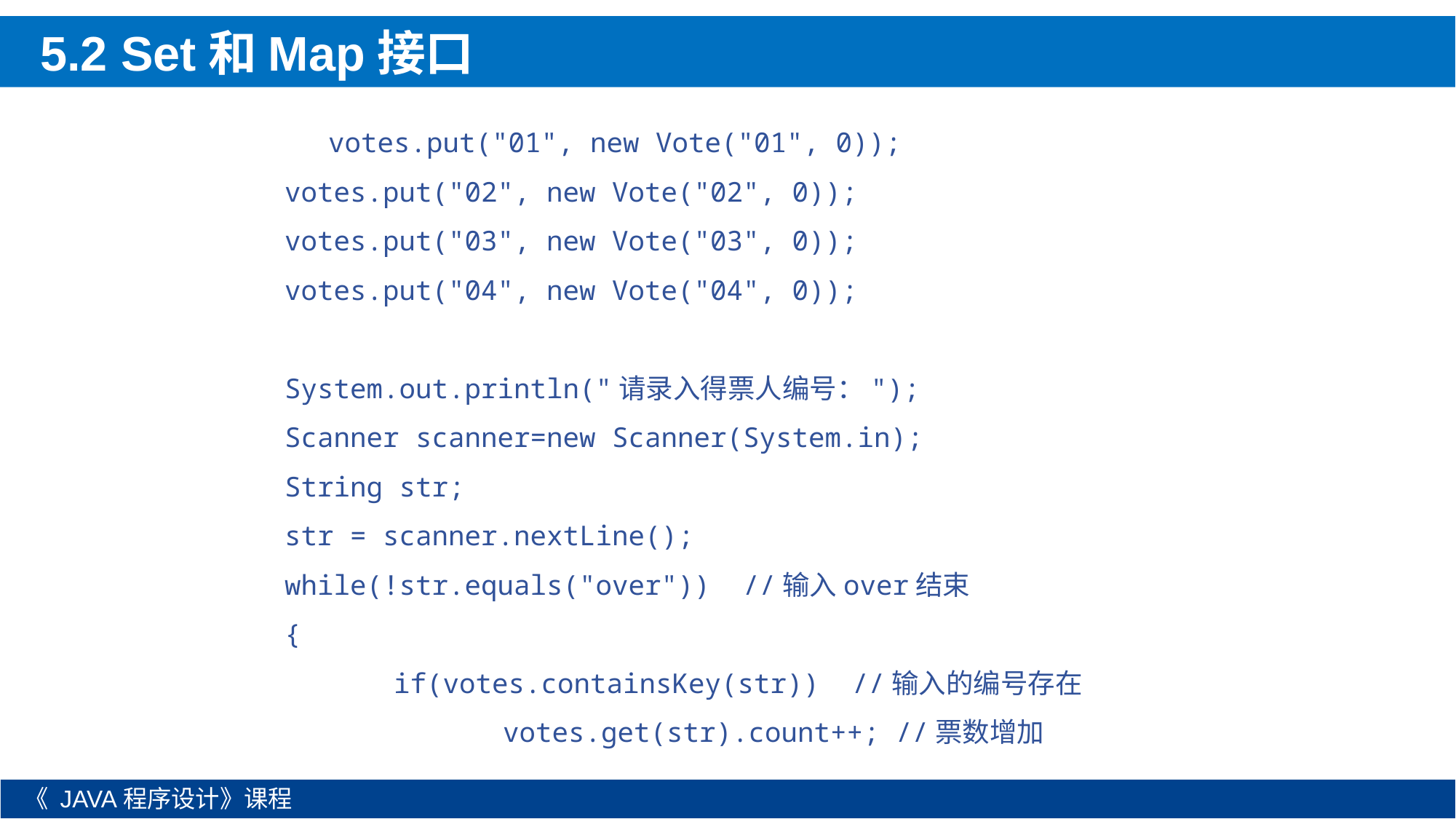

5.2 Set和Map接口
                votes.put("01", new Vote("01", 0));
		votes.put("02", new Vote("02", 0));
		votes.put("03", new Vote("03", 0));
		votes.put("04", new Vote("04", 0));

		System.out.println("请录入得票人编号：");
		Scanner scanner=new Scanner(System.in);
		String str;
		str = scanner.nextLine();
		while(!str.equals("over"))  //输入over结束
		{
			if(votes.containsKey(str))  //输入的编号存在
				votes.get(str).count++; //票数增加
《 JAVA程序设计》课程